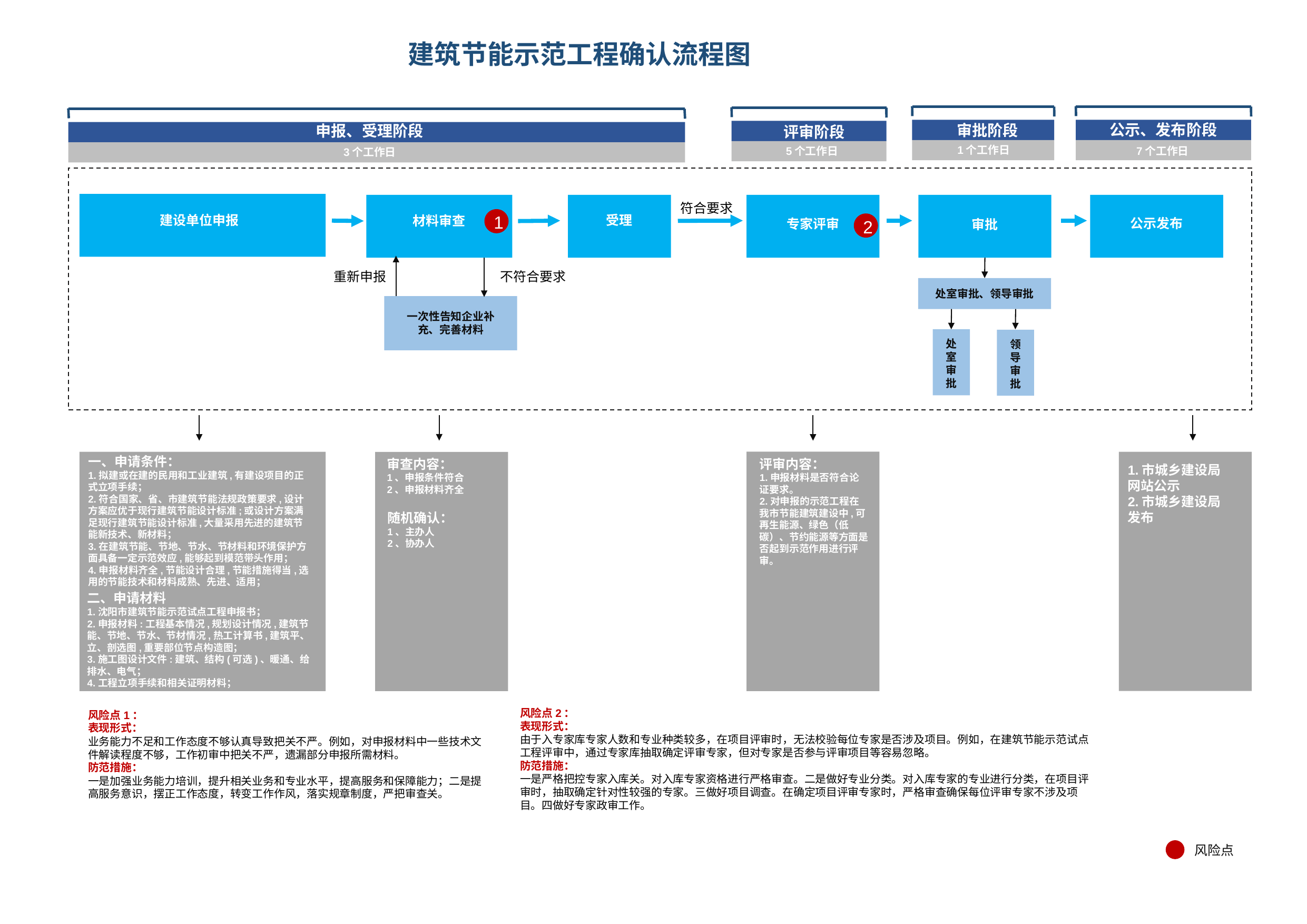

# 建筑节能示范工程确认流程图
公示、发布阶段
审批阶段
申报、受理阶段
评审阶段

1个工作日
7个工作日
5个工作日
3个工作日

符合要求
1

建设单位申报
受理
材料审查
公示发布
专家评审
2

审批
重新申报
不符合要求

处室审批、领导审批

一次性告知企业补充、完善材料

处室审批

领导审批
一、申请条件：
1.拟建或在建的民用和工业建筑,有建设项目的正式立项手续；
2.符合国家、省、市建筑节能法规政策要求,设计方案应优于现行建筑节能设计标准;或设计方案满足现行建筑节能设计标准,大量采用先进的建筑节能新技术、新材料；
3.在建筑节能、节地、节水、节材料和环境保护方面具备一定示范效应,能够起到模范带头作用；
4.申报材料齐全,节能设计合理,节能措施得当,选用的节能技术和材料成熟、先进、适用；

审查内容：
1、申报条件符合
2、申报材料齐全

评审内容：
1.申报材料是否符合论证要求。
2.对申报的示范工程在我市节能建筑建设中,可再生能源、绿色（低碳）、节约能源等方面是否起到示范作用进行评审。

1.市城乡建设局
网站公示
2.市城乡建设局
发布

随机确认：
1、主办人
2、协办人

二、申请材料
1.沈阳市建筑节能示范试点工程申报书；
2.申报材料:工程基本情况,规划设计情况,建筑节能、节地、节水、节材情况,热工计算书,建筑平、立、剖选图,重要部位节点构造图；
3.施工图设计文件:建筑、结构(可选)、暖通、给排水、电气；
4.工程立项手续和相关证明材料；
风险点2：
表现形式：
由于入专家库专家人数和专业种类较多，在项目评审时，无法校验每位专家是否涉及项目。例如，在建筑节能示范试点工程评审中，通过专家库抽取确定评审专家，但对专家是否参与评审项目等容易忽略。
防范措施：
一是严格把控专家入库关。对入库专家资格进行严格审查。二是做好专业分类。对入库专家的专业进行分类，在项目评审时，抽取确定针对性较强的专家。三做好项目调查。在确定项目评审专家时，严格审查确保每位评审专家不涉及项目。四做好专家政审工作。
风险点1：
表现形式：
业务能力不足和工作态度不够认真导致把关不严。例如，对申报材料中一些技术文件解读程度不够，工作初审中把关不严，遗漏部分申报所需材料。
防范措施：
一是加强业务能力培训，提升相关业务和专业水平，提高服务和保障能力；二是提高服务意识，摆正工作态度，转变工作作风，落实规章制度，严把审查关。
风险点